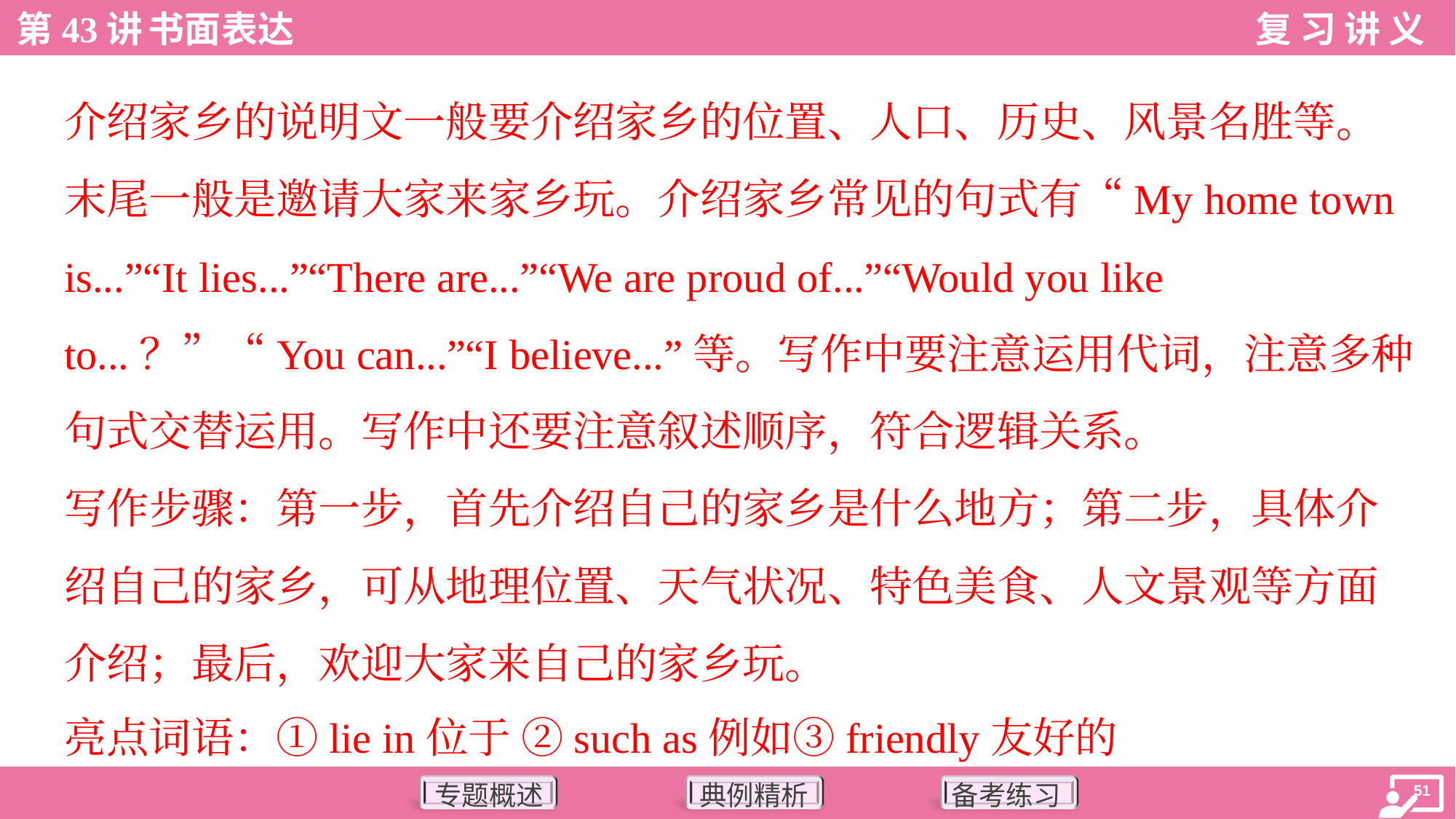

介绍家乡的说明文一般要介绍家乡的位置、人口、历史、风景名胜等。
末尾一般是邀请大家来家乡玩。介绍家乡常见的句式有“My home town
is...”“It lies...”“There are...”“We are proud of...”“Would you like
to...？”“You can...”“I believe...”等。写作中要注意运用代词，注意多种
句式交替运用。写作中还要注意叙述顺序，符合逻辑关系。
写作步骤：第一步，首先介绍自己的家乡是什么地方；第二步，具体介
绍自己的家乡，可从地理位置、天气状况、特色美食、人文景观等方面
介绍；最后，欢迎大家来自己的家乡玩。
亮点词语：①lie in位于 ②such as例如③friendly友好的